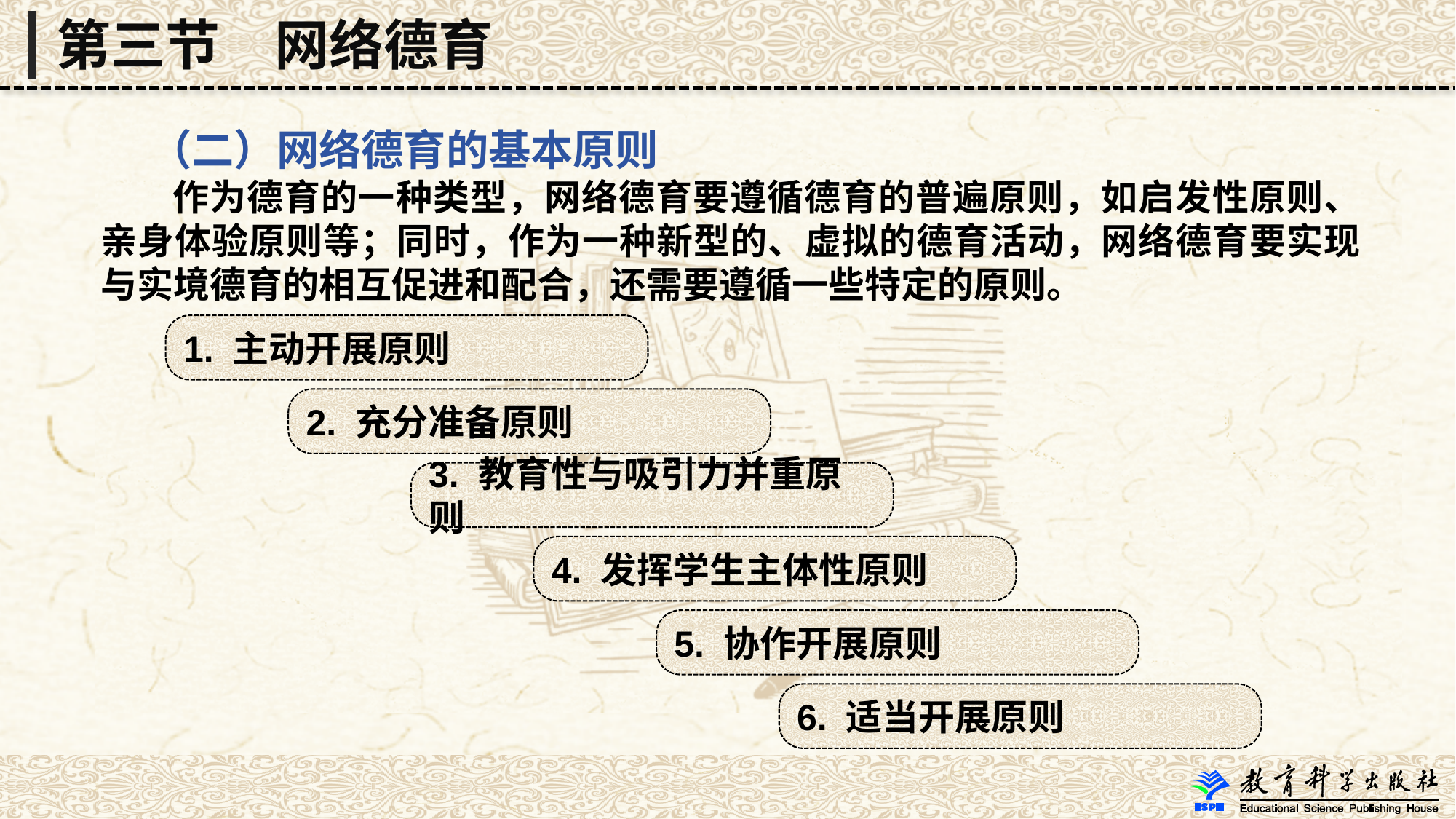

第三节　网络德育
    （二）网络德育的基本原则
       作为德育的一种类型，网络德育要遵循德育的普遍原则，如启发性原则、亲身体验原则等；同时，作为一种新型的、虚拟的德育活动，网络德育要实现与实境德育的相互促进和配合，还需要遵循一些特定的原则。
1. 主动开展原则
2. 充分准备原则
3. 教育性与吸引力并重原则
4. 发挥学生主体性原则
5. 协作开展原则
6. 适当开展原则